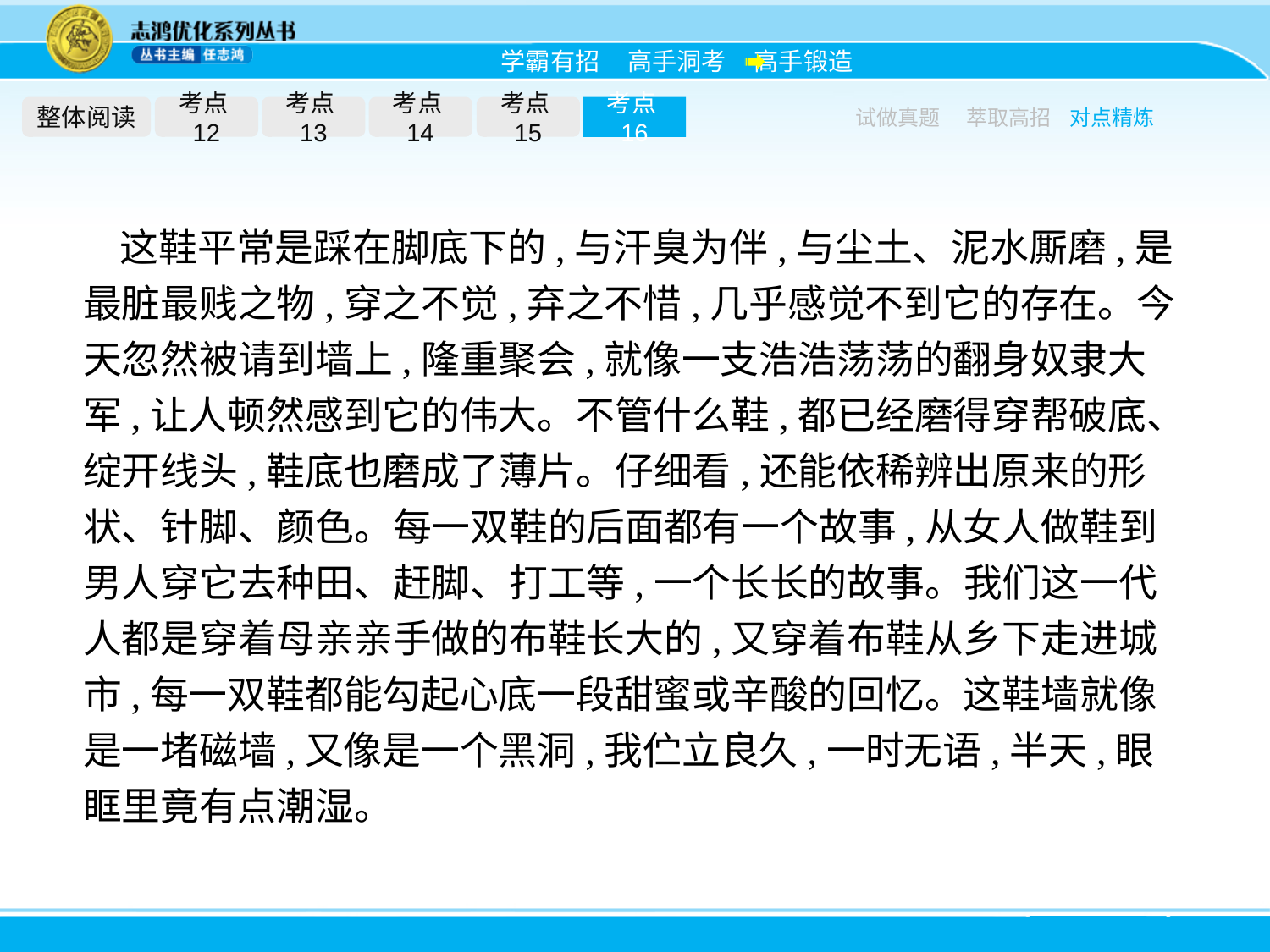

整体阅读
考点12
考点13
考点14
考点15
考点16
试做真题
萃取高招
对点精炼
这鞋平常是踩在脚底下的,与汗臭为伴,与尘土、泥水厮磨,是最脏最贱之物,穿之不觉,弃之不惜,几乎感觉不到它的存在。今天忽然被请到墙上,隆重聚会,就像一支浩浩荡荡的翻身奴隶大军,让人顿然感到它的伟大。不管什么鞋,都已经磨得穿帮破底、绽开线头,鞋底也磨成了薄片。仔细看,还能依稀辨出原来的形状、针脚、颜色。每一双鞋的后面都有一个故事,从女人做鞋到男人穿它去种田、赶脚、打工等,一个长长的故事。我们这一代人都是穿着母亲亲手做的布鞋长大的,又穿着布鞋从乡下走进城市,每一双鞋都能勾起心底一段甜蜜或辛酸的回忆。这鞋墙就像是一堵磁墙,又像是一个黑洞,我伫立良久,一时无语,半天,眼眶里竟有点潮湿。